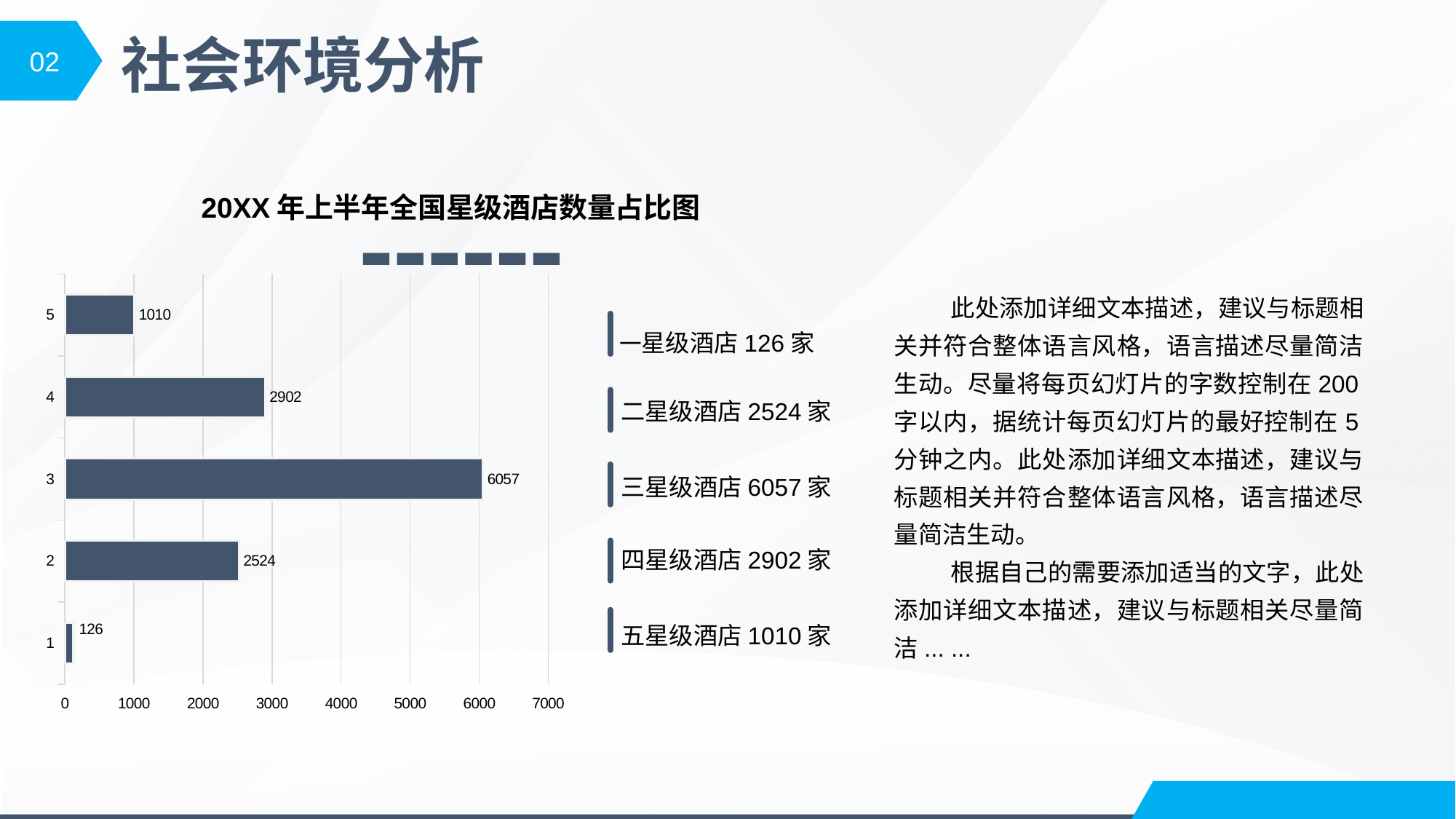

02
社会环境分析
20XX年上半年全国星级酒店数量占比图

### Chart

| Category |  |
|---|---|
此处添加详细文本描述，建议与标题相关并符合整体语言风格，语言描述尽量简洁生动。尽量将每页幻灯片的字数控制在200字以内，据统计每页幻灯片的最好控制在5分钟之内。此处添加详细文本描述，建议与标题相关并符合整体语言风格，语言描述尽量简洁生动。
根据自己的需要添加适当的文字，此处添加详细文本描述，建议与标题相关尽量简洁... ...
一星级酒店126家
二星级酒店2524家
三星级酒店6057家
四星级酒店2902家
五星级酒店1010家